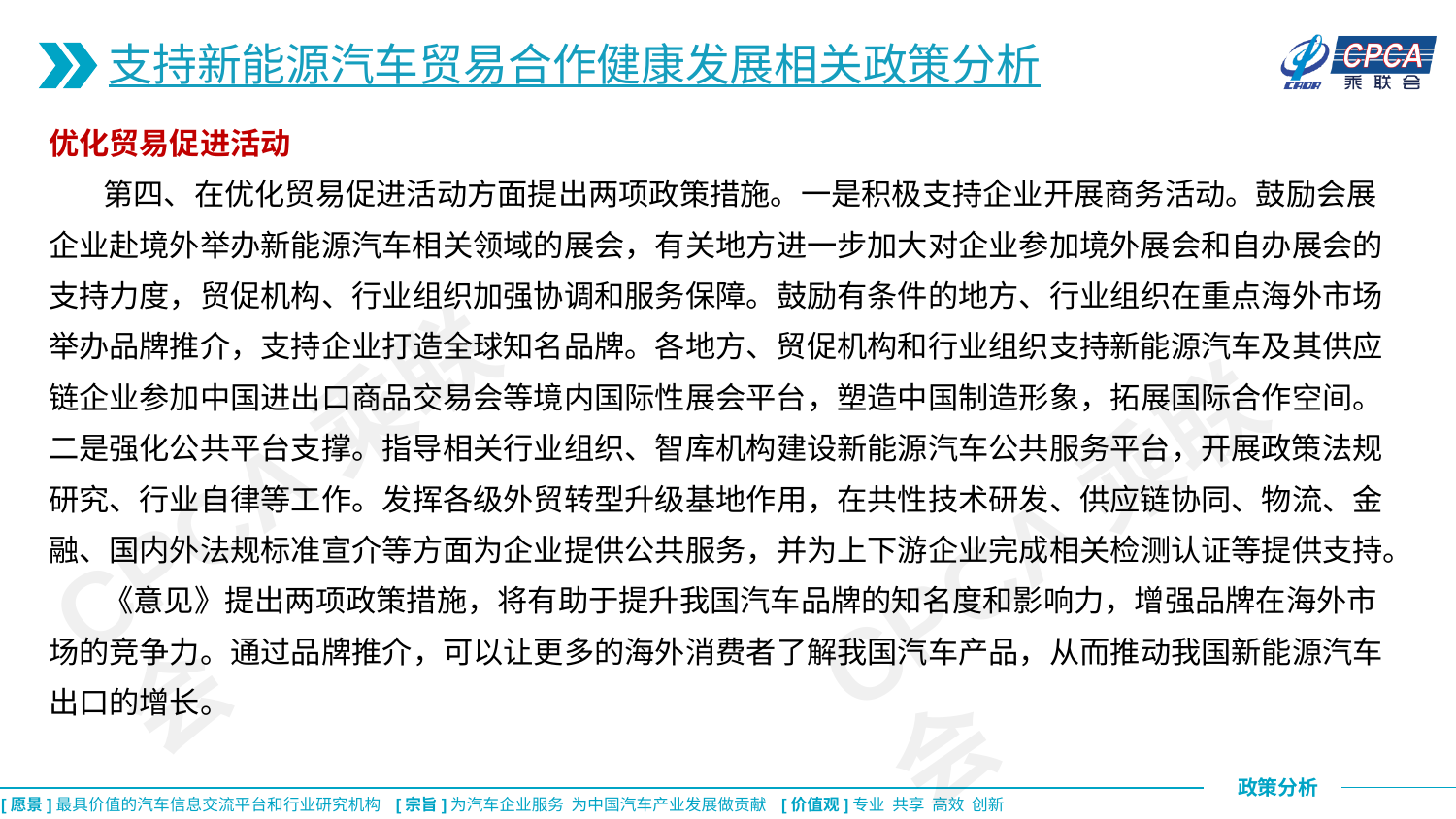

支持新能源汽车贸易合作健康发展相关政策分析
优化贸易促进活动
       第四、在优化贸易促进活动方面提出两项政策措施。一是积极支持企业开展商务活动。鼓励会展企业赴境外举办新能源汽车相关领域的展会，有关地方进一步加大对企业参加境外展会和自办展会的支持力度，贸促机构、行业组织加强协调和服务保障。鼓励有条件的地方、行业组织在重点海外市场举办品牌推介，支持企业打造全球知名品牌。各地方、贸促机构和行业组织支持新能源汽车及其供应链企业参加中国进出口商品交易会等境内国际性展会平台，塑造中国制造形象，拓展国际合作空间。二是强化公共平台支撑。指导相关行业组织、智库机构建设新能源汽车公共服务平台，开展政策法规研究、行业自律等工作。发挥各级外贸转型升级基地作用，在共性技术研发、供应链协同、物流、金融、国内外法规标准宣介等方面为企业提供公共服务，并为上下游企业完成相关检测认证等提供支持。
       《意见》提出两项政策措施，将有助于提升我国汽车品牌的知名度和影响力，增强品牌在海外市场的竞争力。通过品牌推介，可以让更多的海外消费者了解我国汽车产品，从而推动我国新能源汽车出口的增长。
CPCA乘联会
CPCA乘联会